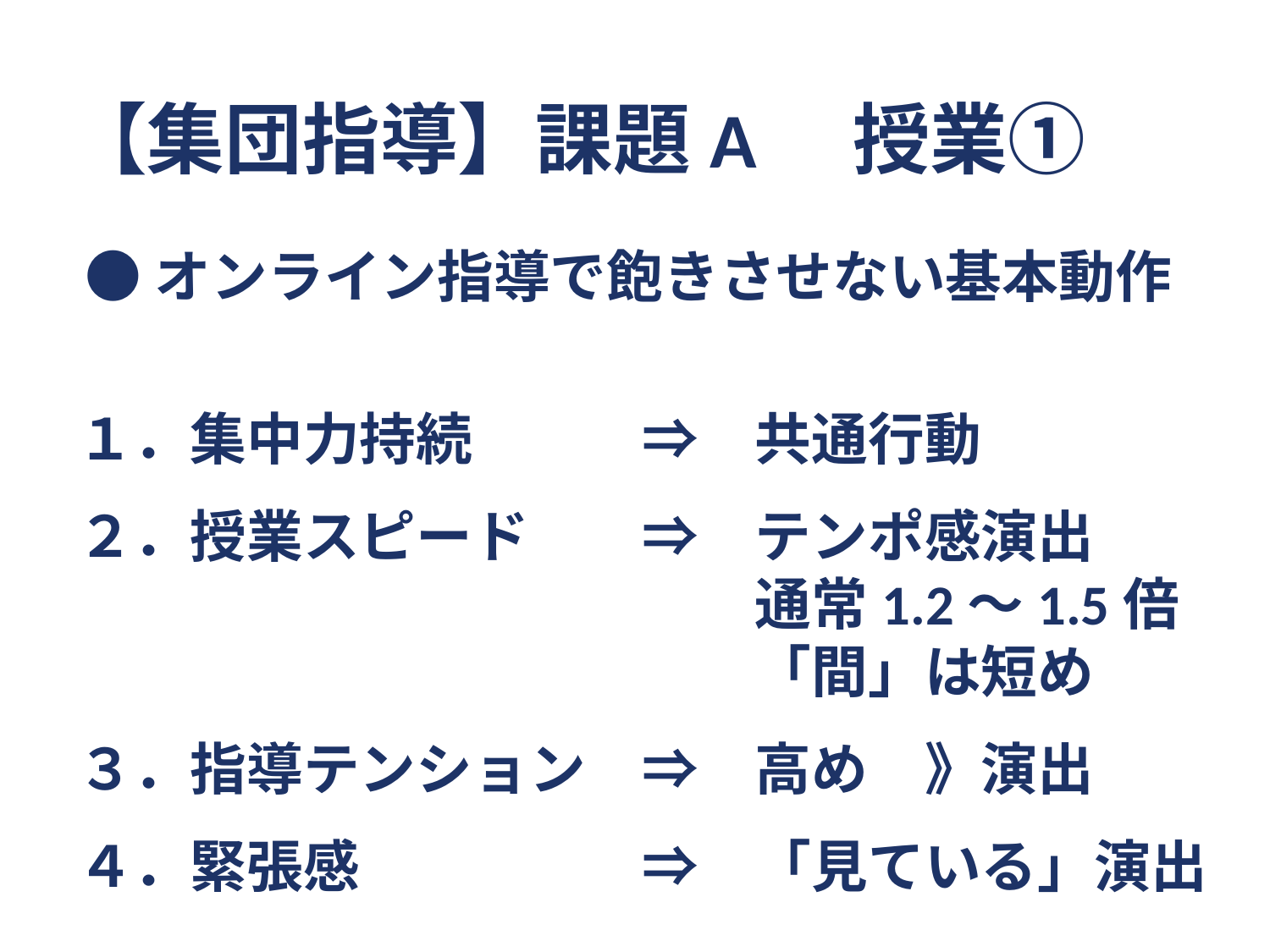

# 【集団指導】課題A　授業①
●オンライン指導で飽きさせない基本動作
１．集中力持続　　　⇒　共通行動

２．授業スピード　　⇒　テンポ感演出
　　　　　　　　　　　　通常1.2～1.5倍
　　　　　　　　　　　　「間」は短め

３．指導テンション　⇒　高め　》演出

４．緊張感　　　　　⇒　「見ている」演出